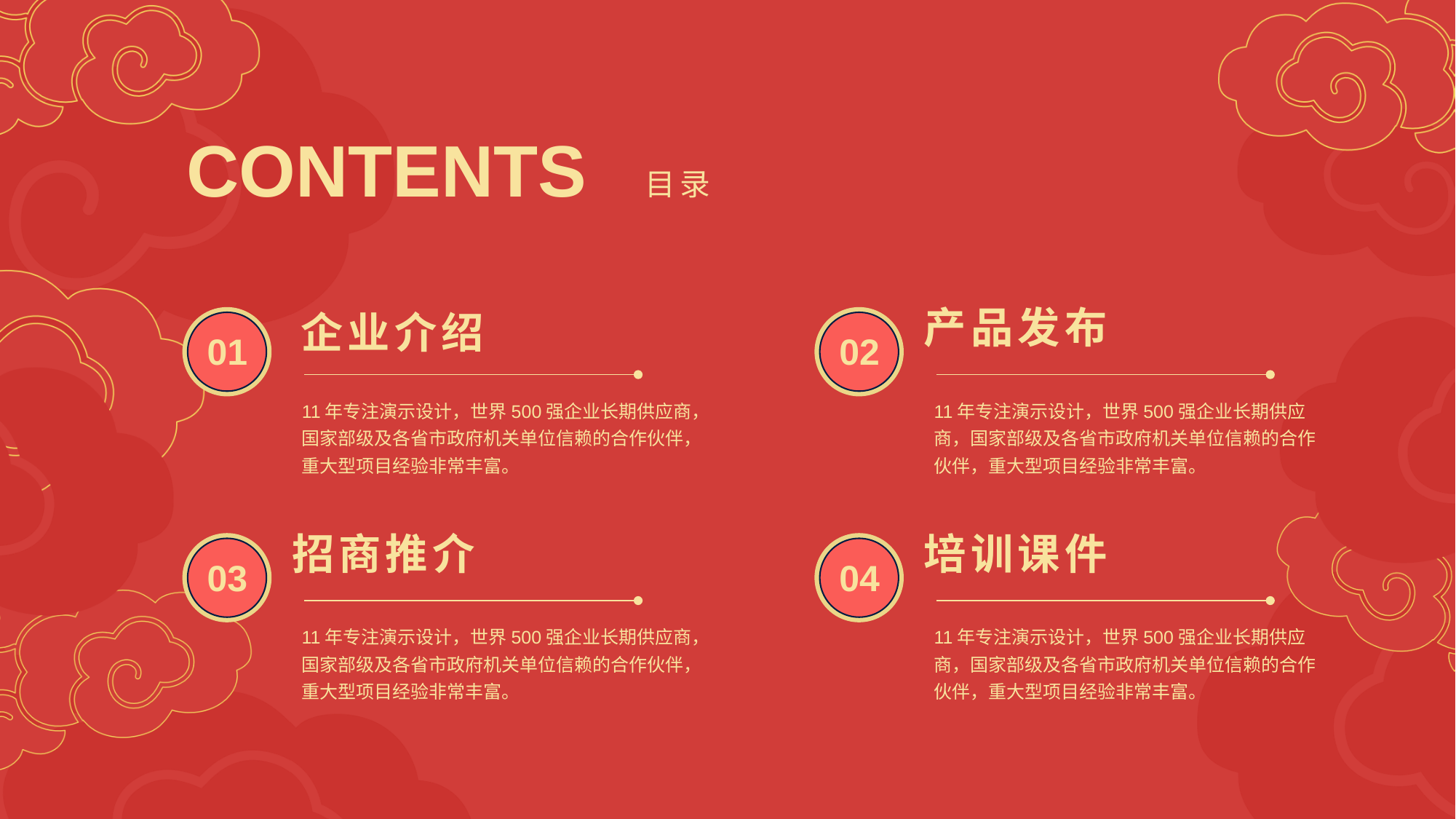

CONTENTS
目录
产品发布

 02
11年专注演示设计，世界500强企业长期供应商，国家部级及各省市政府机关单位信赖的合作伙伴，重大型项目经验非常丰富。
企业介绍

 01
11年专注演示设计，世界500强企业长期供应商，国家部级及各省市政府机关单位信赖的合作伙伴，重大型项目经验非常丰富。
招商推介

 03
11年专注演示设计，世界500强企业长期供应商，国家部级及各省市政府机关单位信赖的合作伙伴，重大型项目经验非常丰富。
培训课件

 04
11年专注演示设计，世界500强企业长期供应商，国家部级及各省市政府机关单位信赖的合作伙伴，重大型项目经验非常丰富。